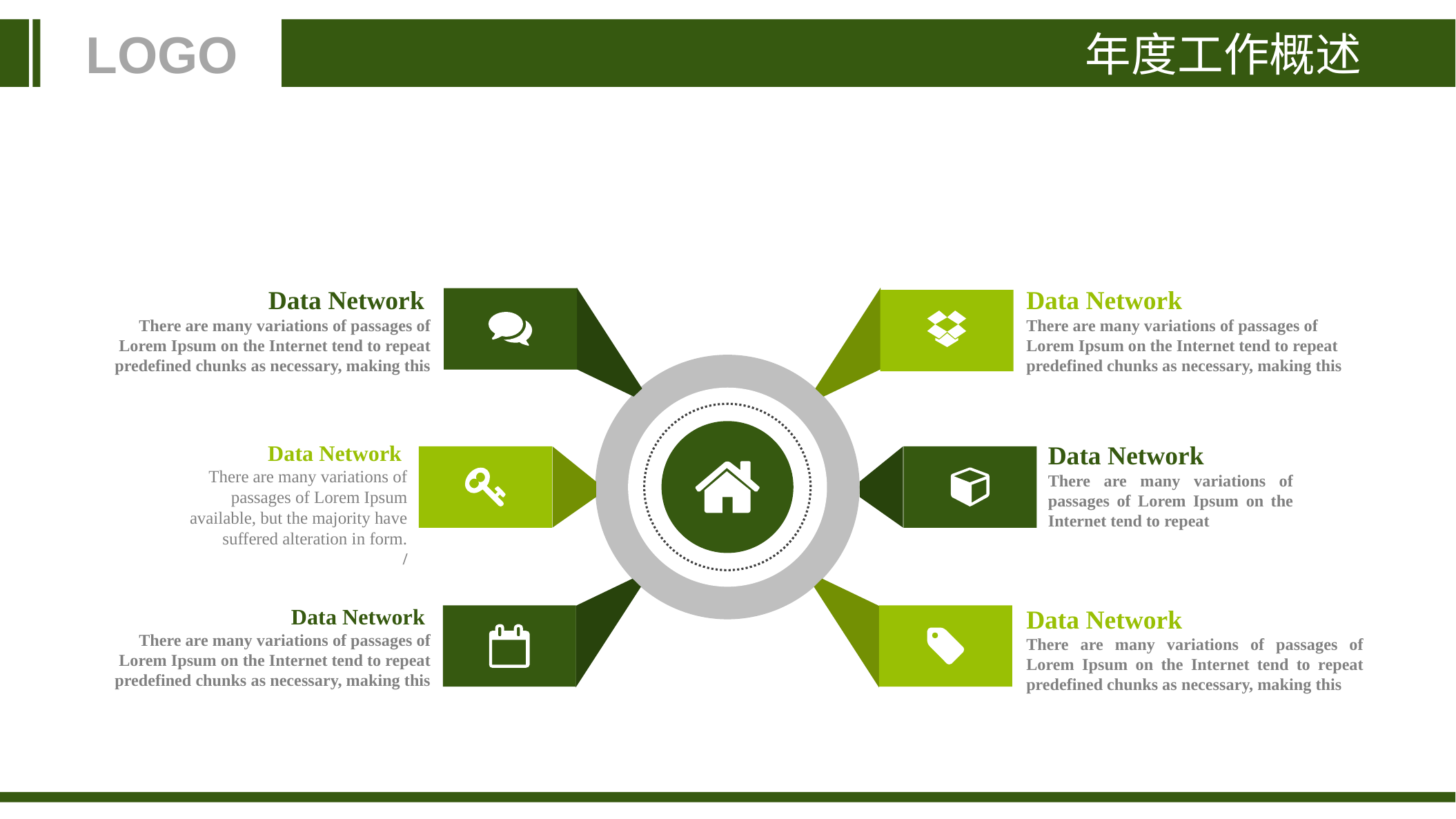

年度工作概述
LOGO
Data Network
There are many variations of passages of Lorem Ipsum on the Internet tend to repeat predefined chunks as necessary, making this
Data Network
There are many variations of passages of Lorem Ipsum on the Internet tend to repeat predefined chunks as necessary, making this

Data Network
There are many variations of passages of Lorem Ipsum on the Internet tend to repeat
Data Network
There are many variations of passages of Lorem Ipsum available, but the majority have suffered alteration in form.
/

Data Network
There are many variations of passages of Lorem Ipsum on the Internet tend to repeat predefined chunks as necessary, making this
Data Network
There are many variations of passages of Lorem Ipsum on the Internet tend to repeat predefined chunks as necessary, making this